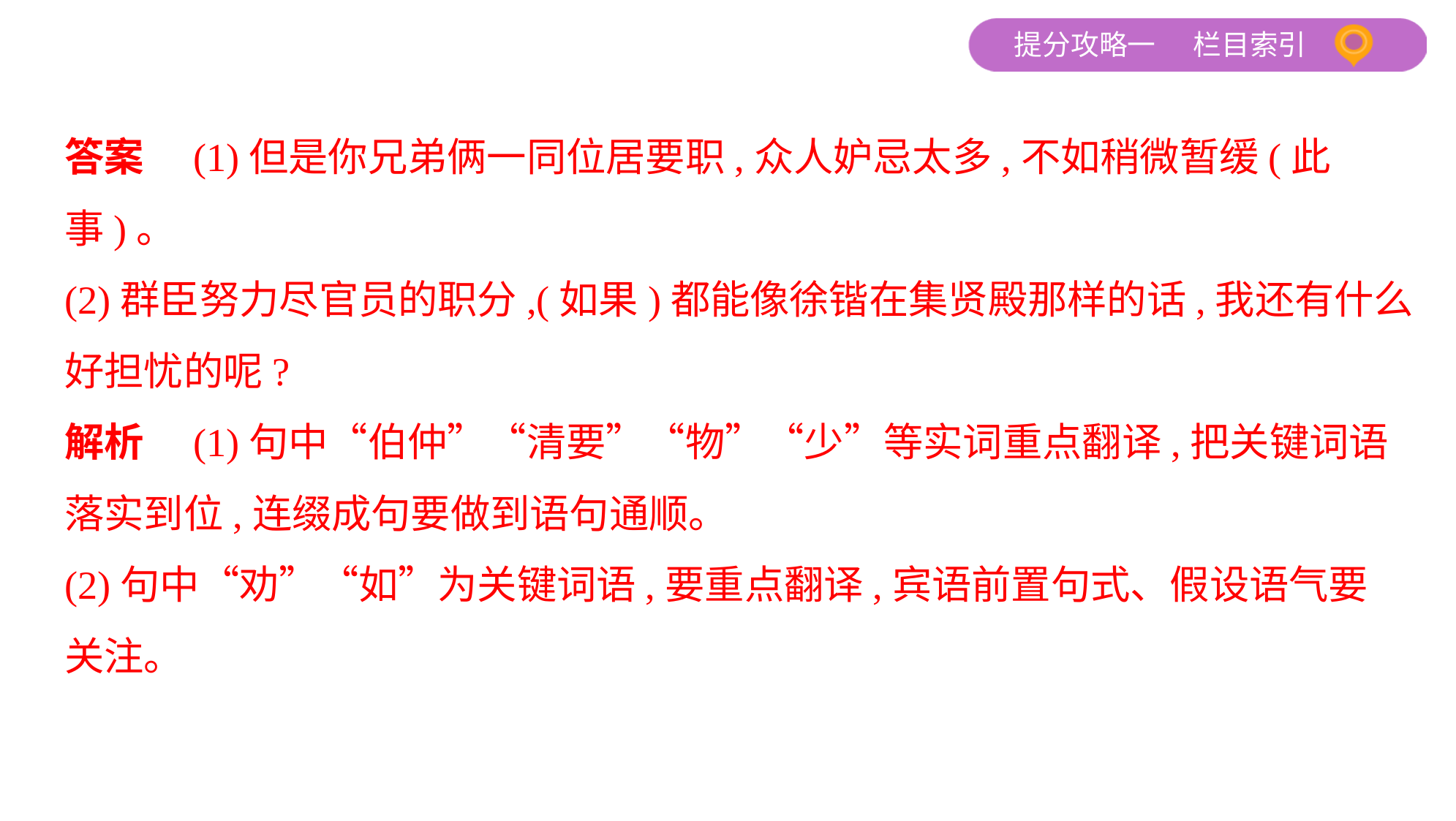

答案　(1)但是你兄弟俩一同位居要职,众人妒忌太多,不如稍微暂缓(此事)。
(2)群臣努力尽官员的职分,(如果)都能像徐锴在集贤殿那样的话,我还有什么
好担忧的呢?
解析　(1)句中“伯仲”“清要”“物”“少”等实词重点翻译,把关键词语
落实到位,连缀成句要做到语句通顺。
(2)句中“劝”“如”为关键词语,要重点翻译,宾语前置句式、假设语气要
关注。